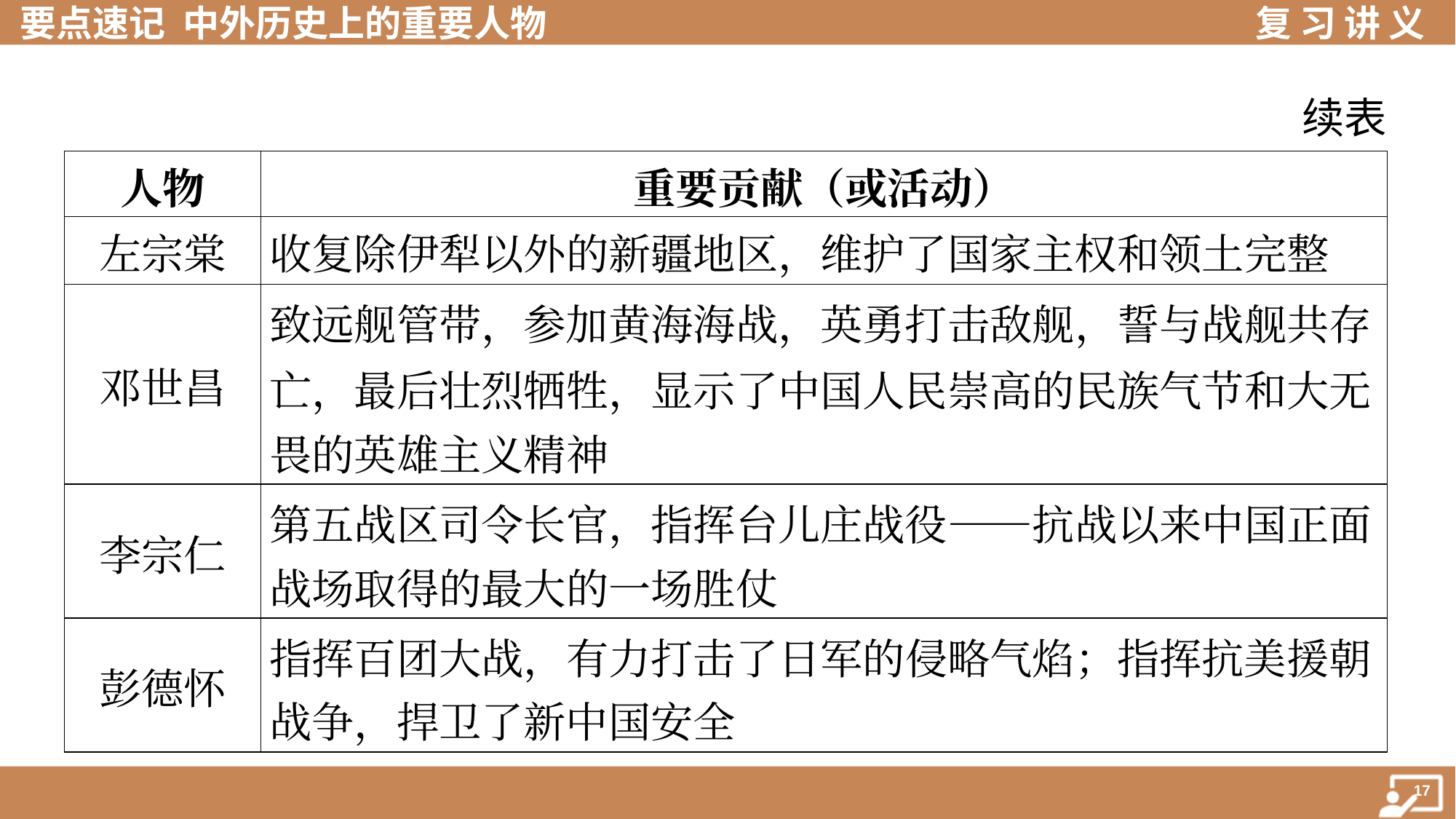

续表
| 人物 | 重要贡献（或活动） |
| --- | --- |
| 左宗棠 | 收复除伊犁以外的新疆地区，维护了国家主权和领土完整 |
| 邓世昌 | 致远舰管带，参加黄海海战，英勇打击敌舰，誓与战舰共存 亡，最后壮烈牺牲，显示了中国人民崇高的民族气节和大无 畏的英雄主义精神 |
| 李宗仁 | 第五战区司令长官，指挥台儿庄战役——抗战以来中国正面 战场取得的最大的一场胜仗 |
| 彭德怀 | 指挥百团大战，有力打击了日军的侵略气焰；指挥抗美援朝 战争，捍卫了新中国安全 |